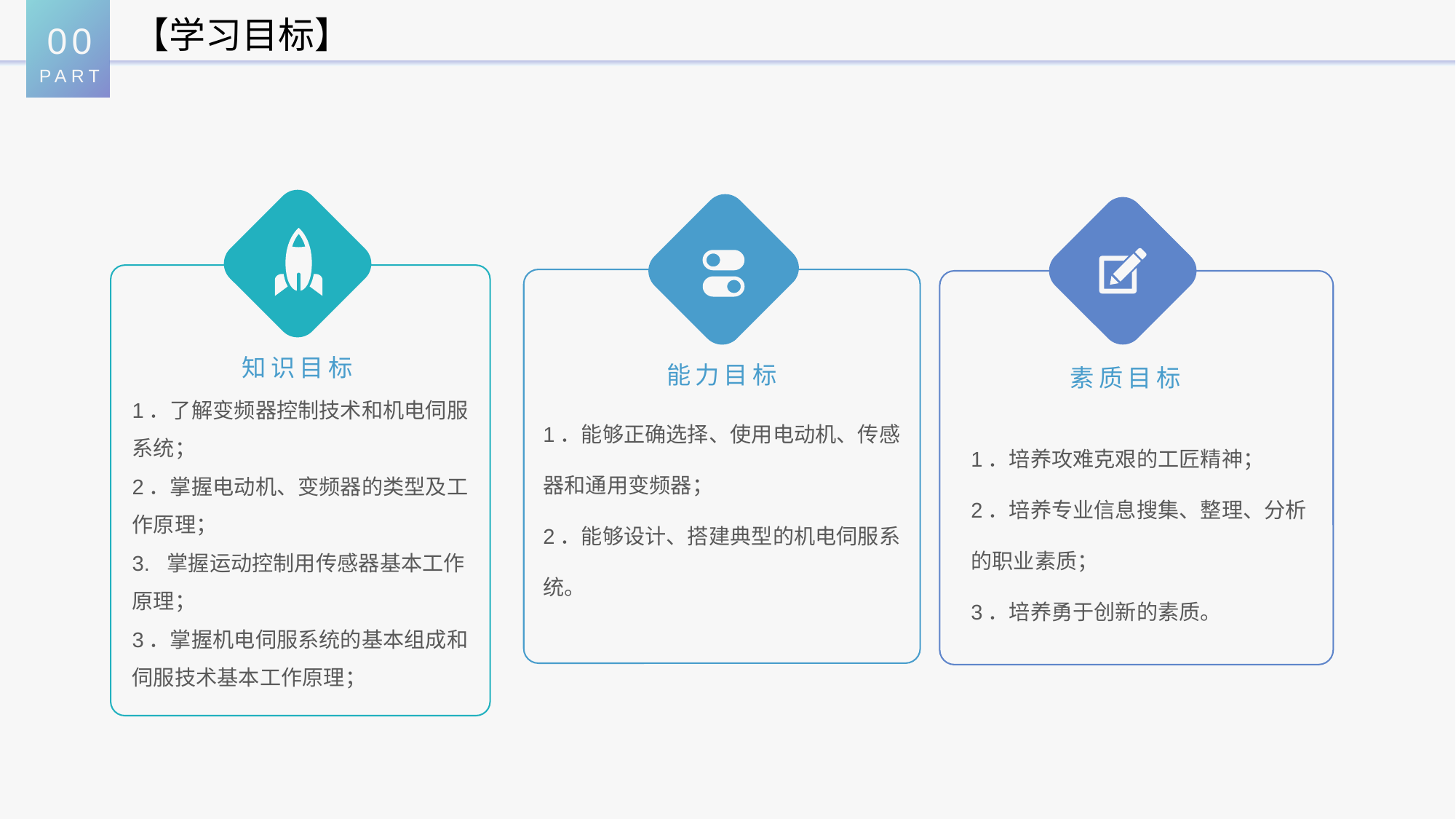

00
PART
【学习目标】

知识目标
1．了解变频器控制技术和机电伺服系统；
2．掌握电动机、变频器的类型及工作原理；
3.  掌握运动控制用传感器基本工作原理；
3．掌握机电伺服系统的基本组成和伺服技术基本工作原理；

能力目标
1．能够正确选择、使用电动机、传感器和通用变频器；
2．能够设计、搭建典型的机电伺服系统。

素质目标
1．培养攻难克艰的工匠精神；
2．培养专业信息搜集、整理、分析的职业素质；
3．培养勇于创新的素质。